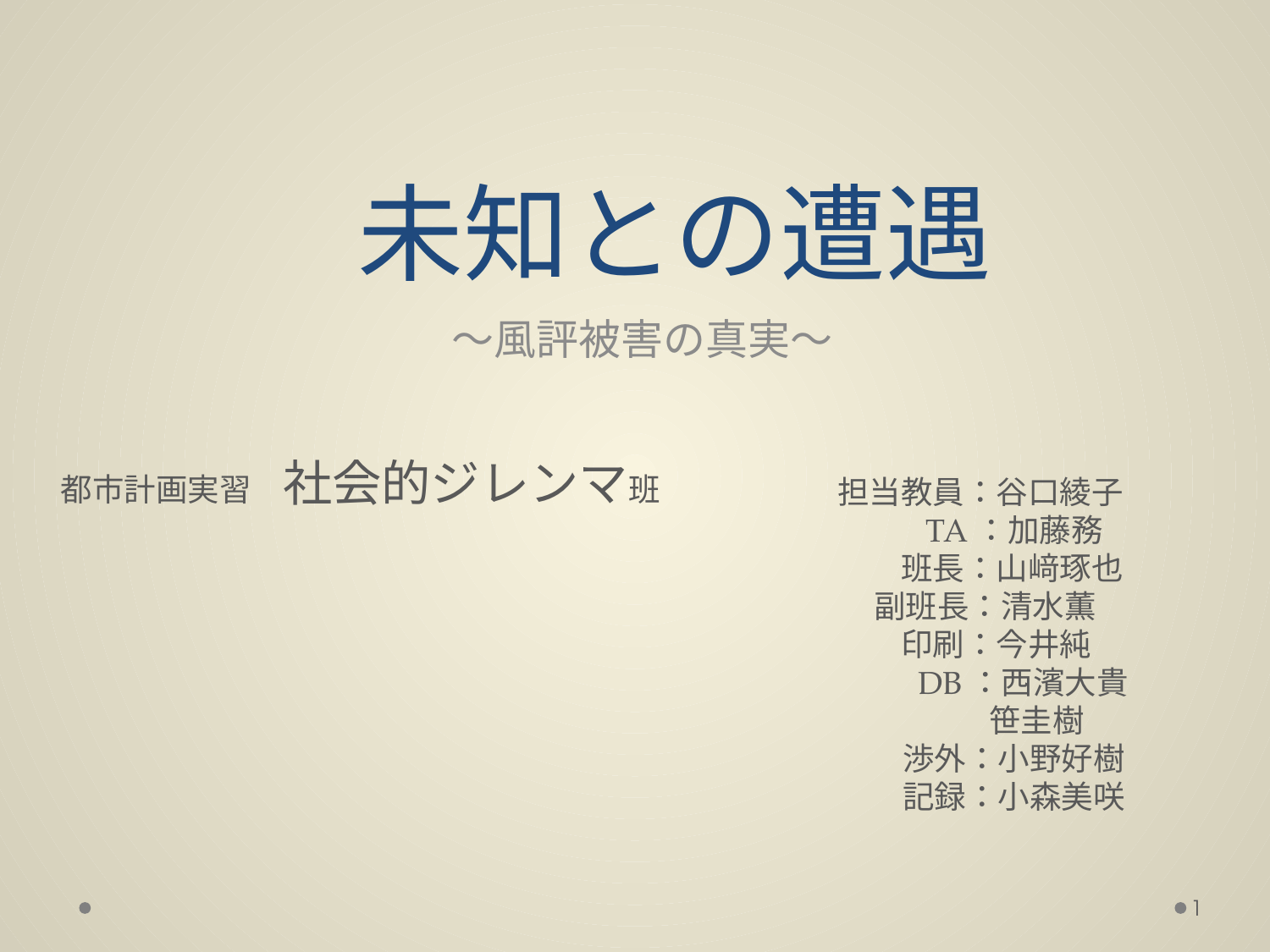

# 未知との遭遇
～風評被害の真実～
都市計画実習　社会的ジレンマ班
担当教員：谷口綾子
           TA：加藤務
　　班長：山﨑琢也
    副班長：清水薫
　　印刷：今井純
          DB：西濱大貴
                    笹圭樹
        渉外：小野好樹
        記録：小森美咲
1